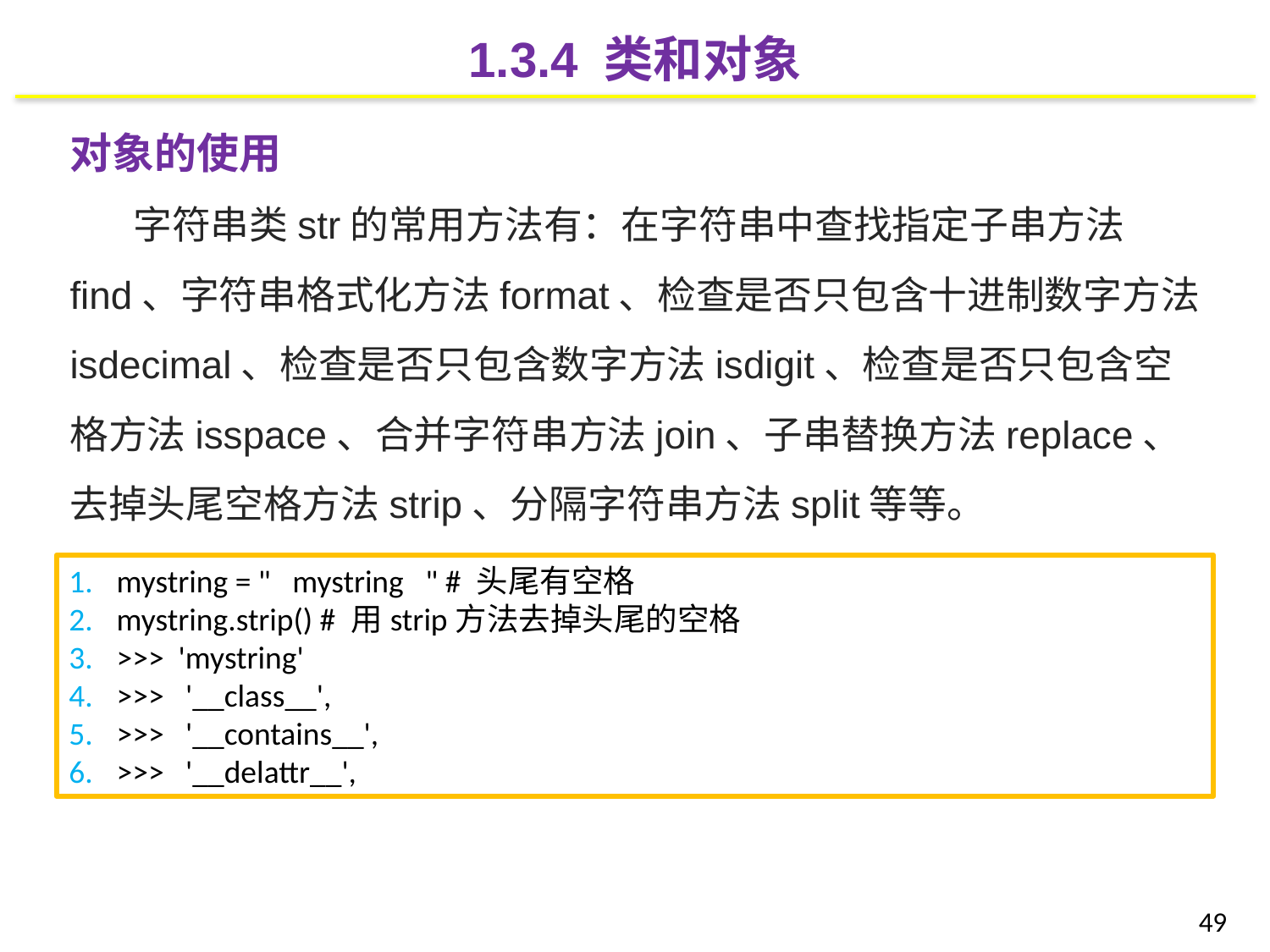

1.3.4 类和对象
对象的使用
字符串类str的常用方法有：在字符串中查找指定子串方法find、字符串格式化方法format、检查是否只包含十进制数字方法isdecimal、检查是否只包含数字方法isdigit、检查是否只包含空格方法isspace、合并字符串方法join、子串替换方法replace、去掉头尾空格方法strip、分隔字符串方法split等等。

mystring = "   mystring   " # 头尾有空格
mystring.strip() # 用strip方法去掉头尾的空格
>>>  'mystring'
>>>   '__class__',
>>>   '__contains__',
>>>   '__delattr__',
49